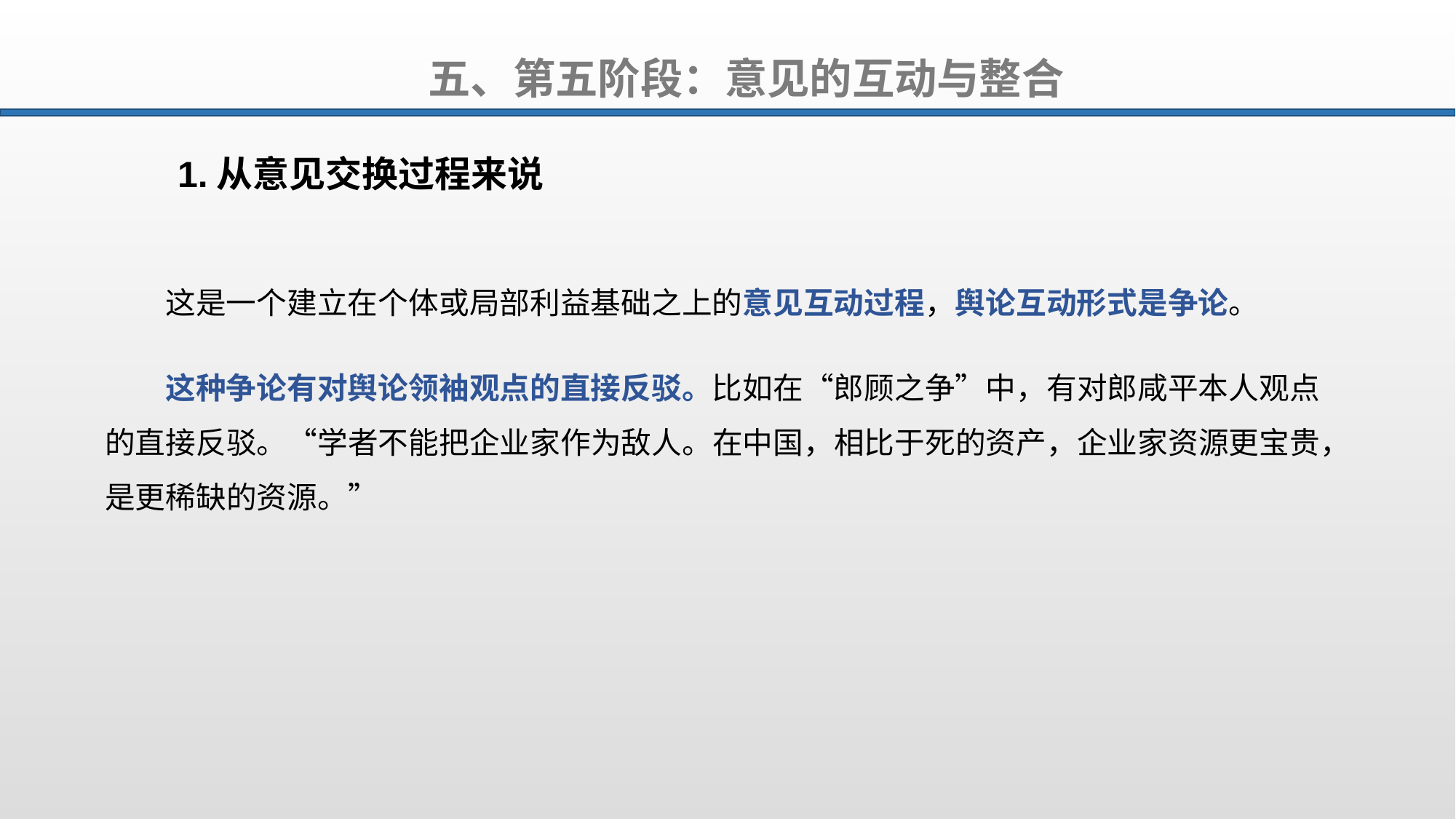

五、第五阶段：意见的互动与整合

1.从意见交换过程来说
这是一个建立在个体或局部利益基础之上的意见互动过程，舆论互动形式是争论。
这种争论有对舆论领袖观点的直接反驳。比如在“郎顾之争”中，有对郎咸平本人观点的直接反驳。“学者不能把企业家作为敌人。在中国，相比于死的资产，企业家资源更宝贵，是更稀缺的资源。”